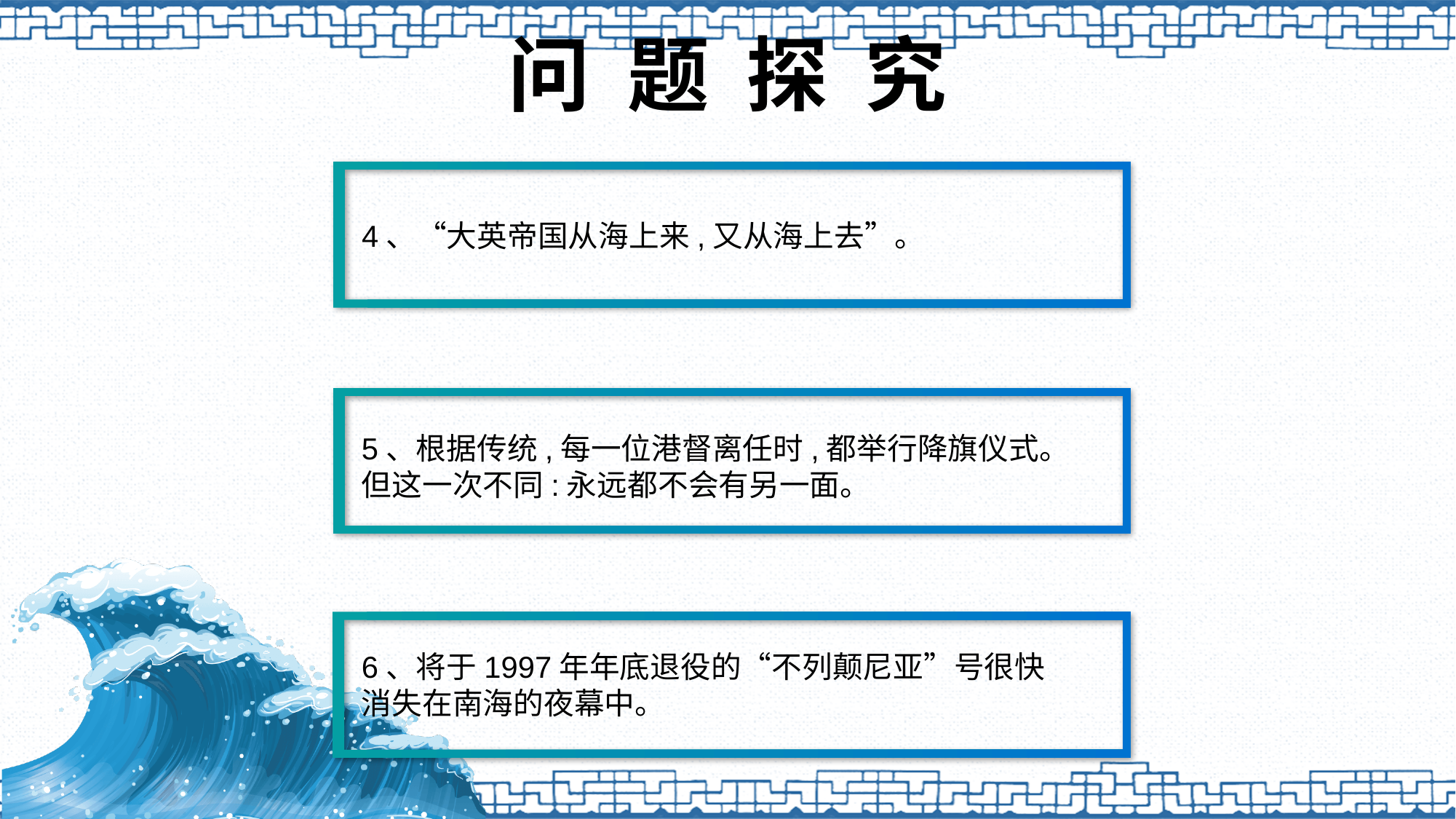

# 问  题  探  究

4、“大英帝国从海上来,又从海上去”。

5、根据传统,每一位港督离任时,都举行降旗仪式。
但这一次不同:永远都不会有另一面。

6、将于1997年年底退役的“不列颠尼亚”号很快
消失在南海的夜幕中。